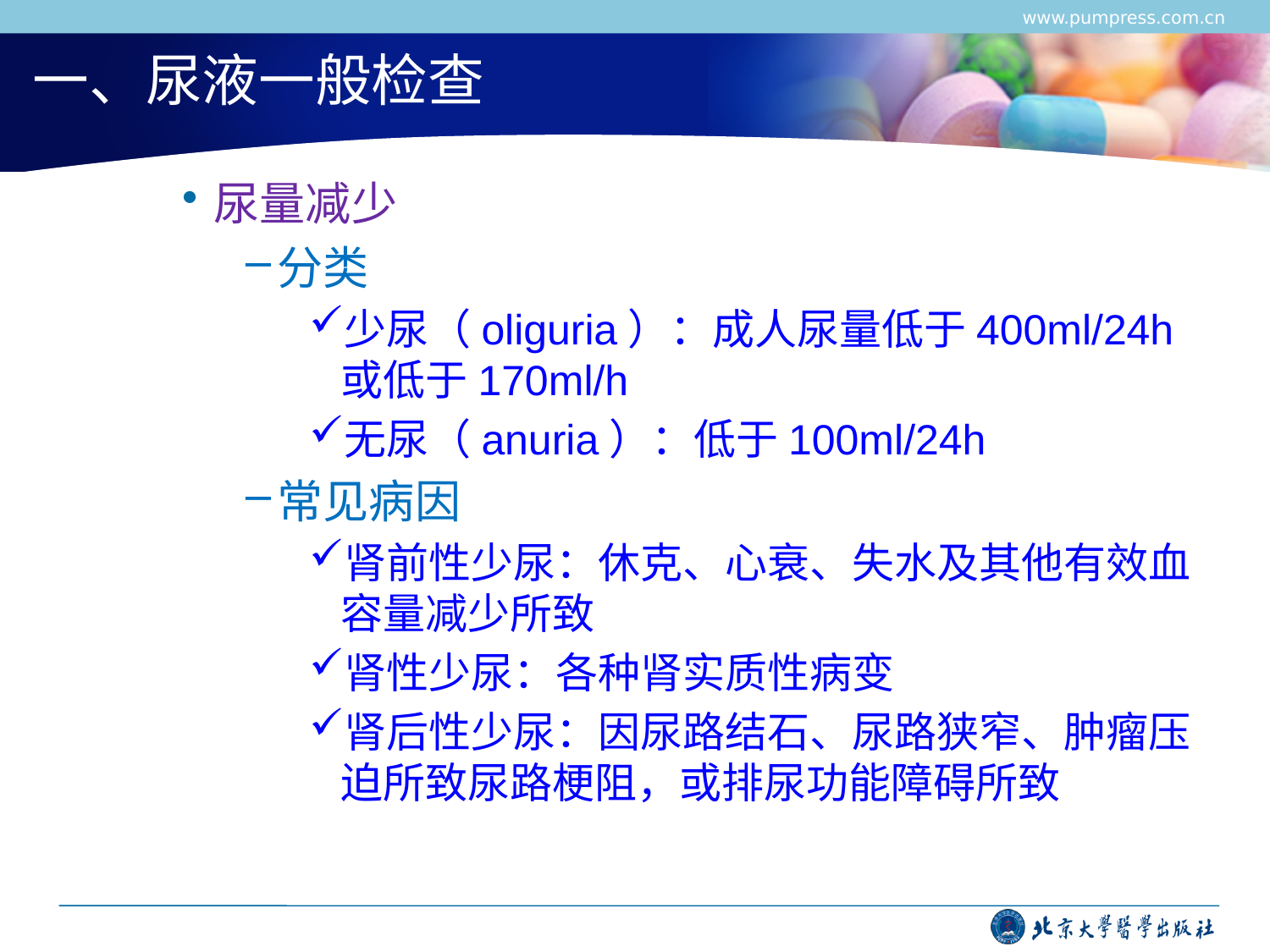

www.pumpress.com.cn
# 一、尿液一般检查
尿量减少
分类
少尿（oliguria）：成人尿量低于400ml/24h或低于170ml/h
无尿（anuria）：低于100ml/24h
常见病因
肾前性少尿：休克、心衰、失水及其他有效血容量减少所致
肾性少尿：各种肾实质性病变
肾后性少尿：因尿路结石、尿路狭窄、肿瘤压迫所致尿路梗阻，或排尿功能障碍所致